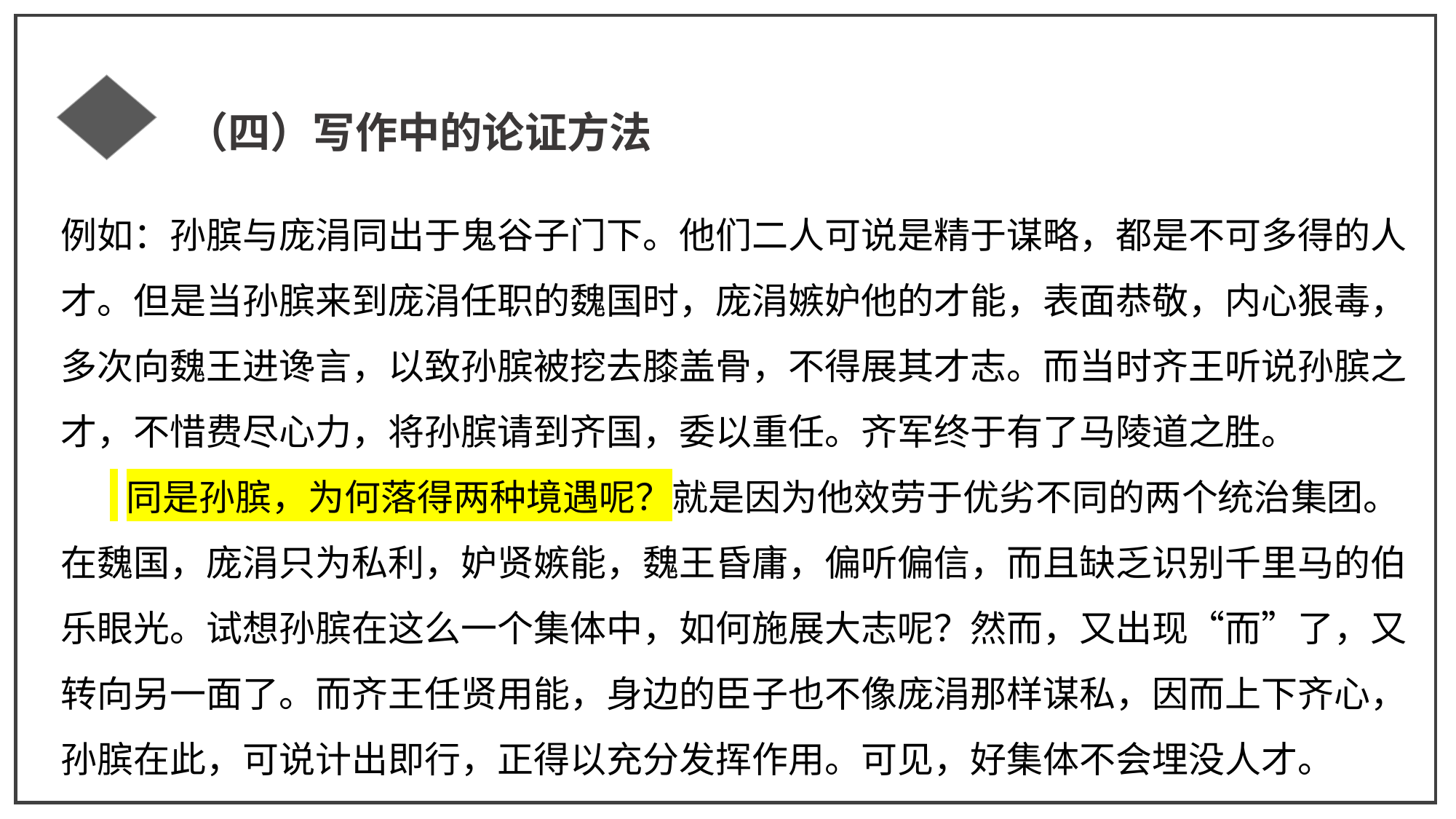

（四）写作中的论证方法
例如：孙膑与庞涓同出于鬼谷子门下。他们二人可说是精于谋略，都是不可多得的人才。但是当孙膑来到庞涓任职的魏国时，庞涓嫉妒他的才能，表面恭敬，内心狠毒，多次向魏王进谗言，以致孙膑被挖去膝盖骨，不得展其才志。而当时齐王听说孙膑之才，不惜费尽心力，将孙膑请到齐国，委以重任。齐军终于有了马陵道之胜。
       同是孙膑，为何落得两种境遇呢？就是因为他效劳于优劣不同的两个统治集团。在魏国，庞涓只为私利，妒贤嫉能，魏王昏庸，偏听偏信，而且缺乏识别千里马的伯乐眼光。试想孙膑在这么一个集体中，如何施展大志呢？然而，又出现“而”了，又转向另一面了。而齐王任贤用能，身边的臣子也不像庞涓那样谋私，因而上下齐心，孙膑在此，可说计出即行，正得以充分发挥作用。可见，好集体不会埋没人才。